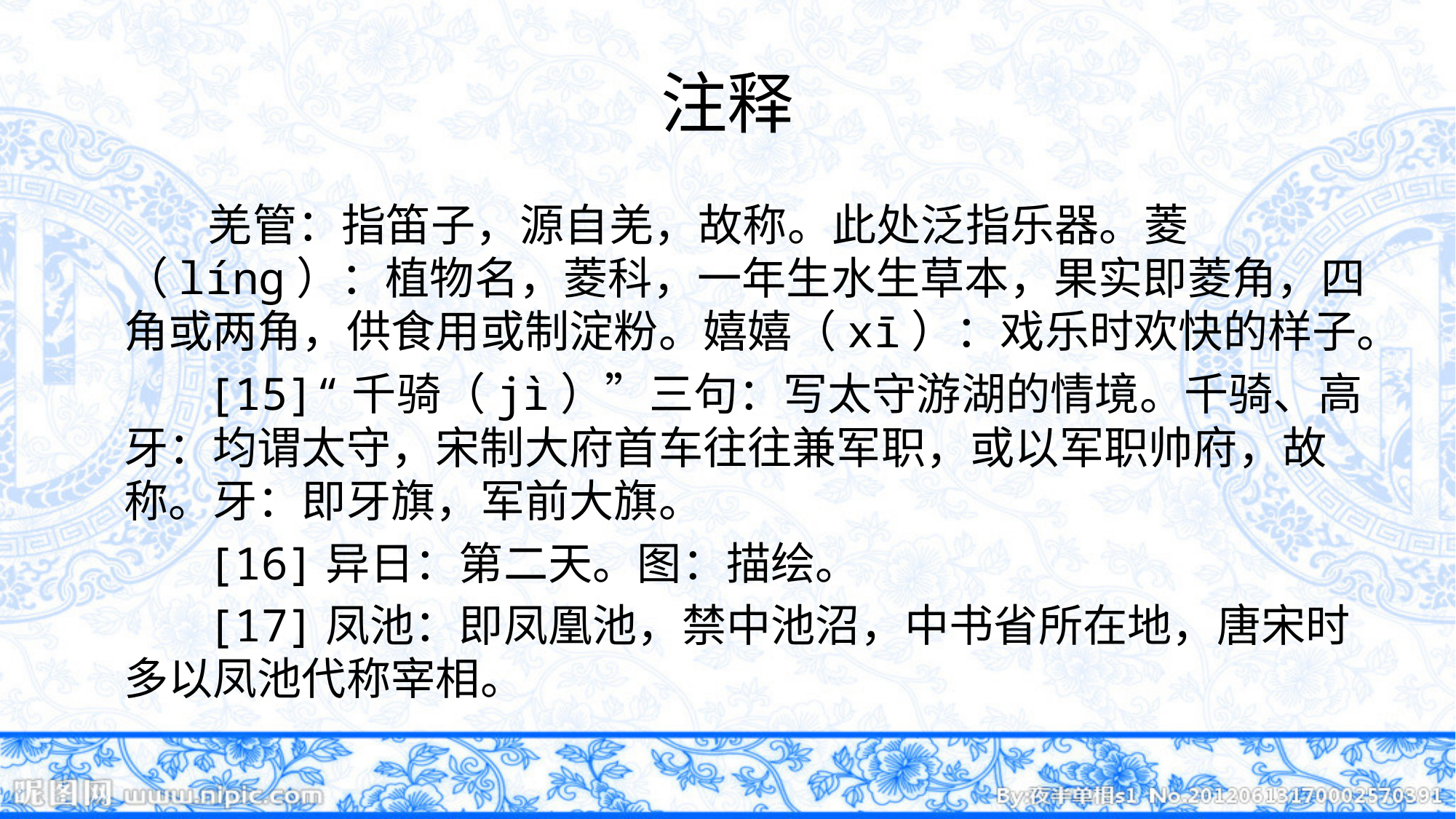

# 注释
羌管：指笛子，源自羌，故称。此处泛指乐器。菱（líng）：植物名，菱科，一年生水生草本，果实即菱角，四角或两角，供食用或制淀粉。嬉嬉（xī）：戏乐时欢快的样子。
[15]“千骑（jì）”三句：写太守游湖的情境。千骑、高牙：均谓太守，宋制大府首车往往兼军职，或以军职帅府，故称。牙：即牙旗，军前大旗。
[16]异日：第二天。图：描绘。
[17]凤池：即凤凰池，禁中池沼，中书省所在地，唐宋时多以凤池代称宰相。